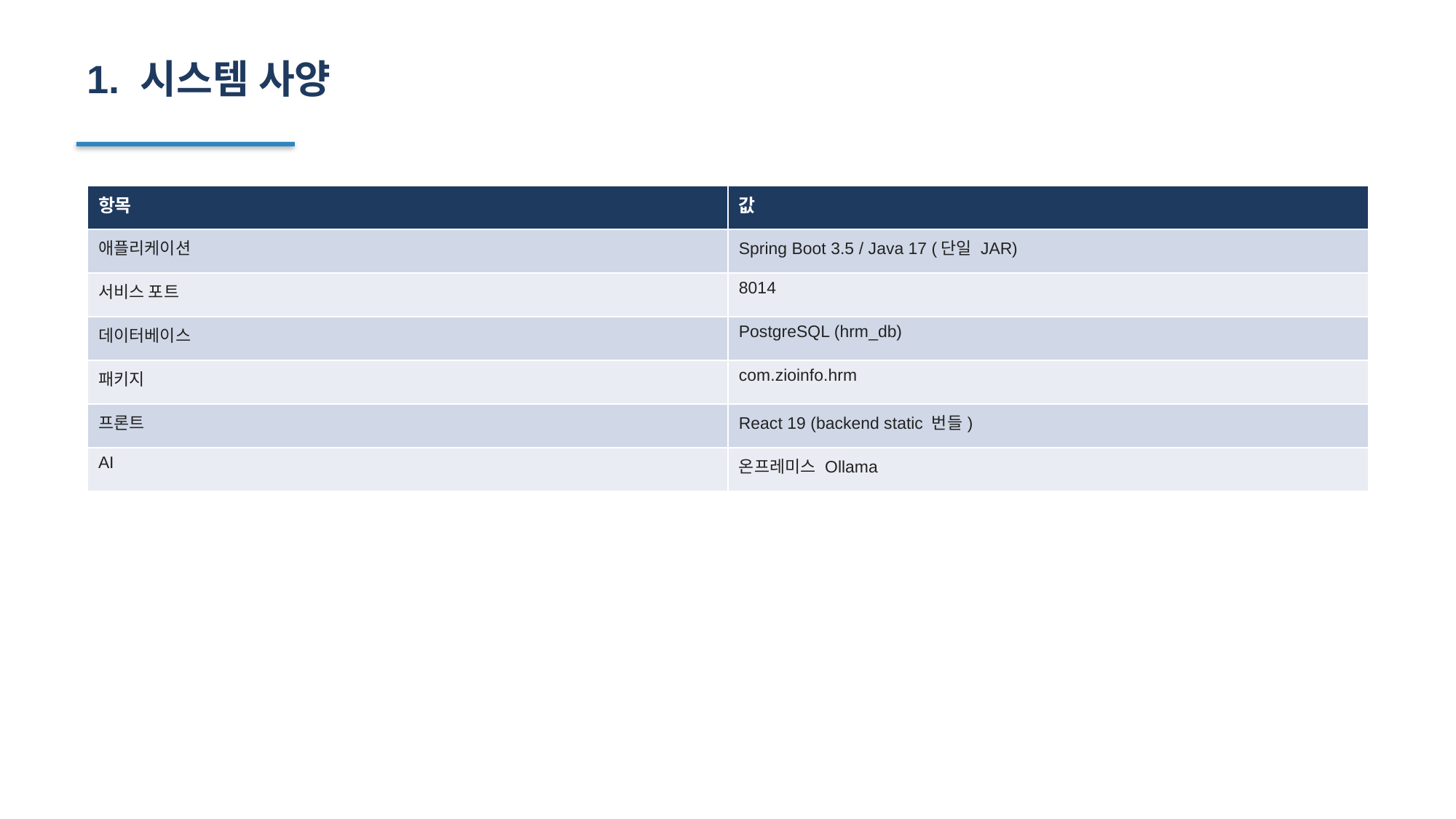

1. 시스템 사양

| 항목 | 값 |
| --- | --- |
| 애플리케이션 | Spring Boot 3.5 / Java 17 (단일 JAR) |
| 서비스 포트 | 8014 |
| 데이터베이스 | PostgreSQL (hrm\_db) |
| 패키지 | com.zioinfo.hrm |
| 프론트 | React 19 (backend static 번들) |
| AI | 온프레미스 Ollama |